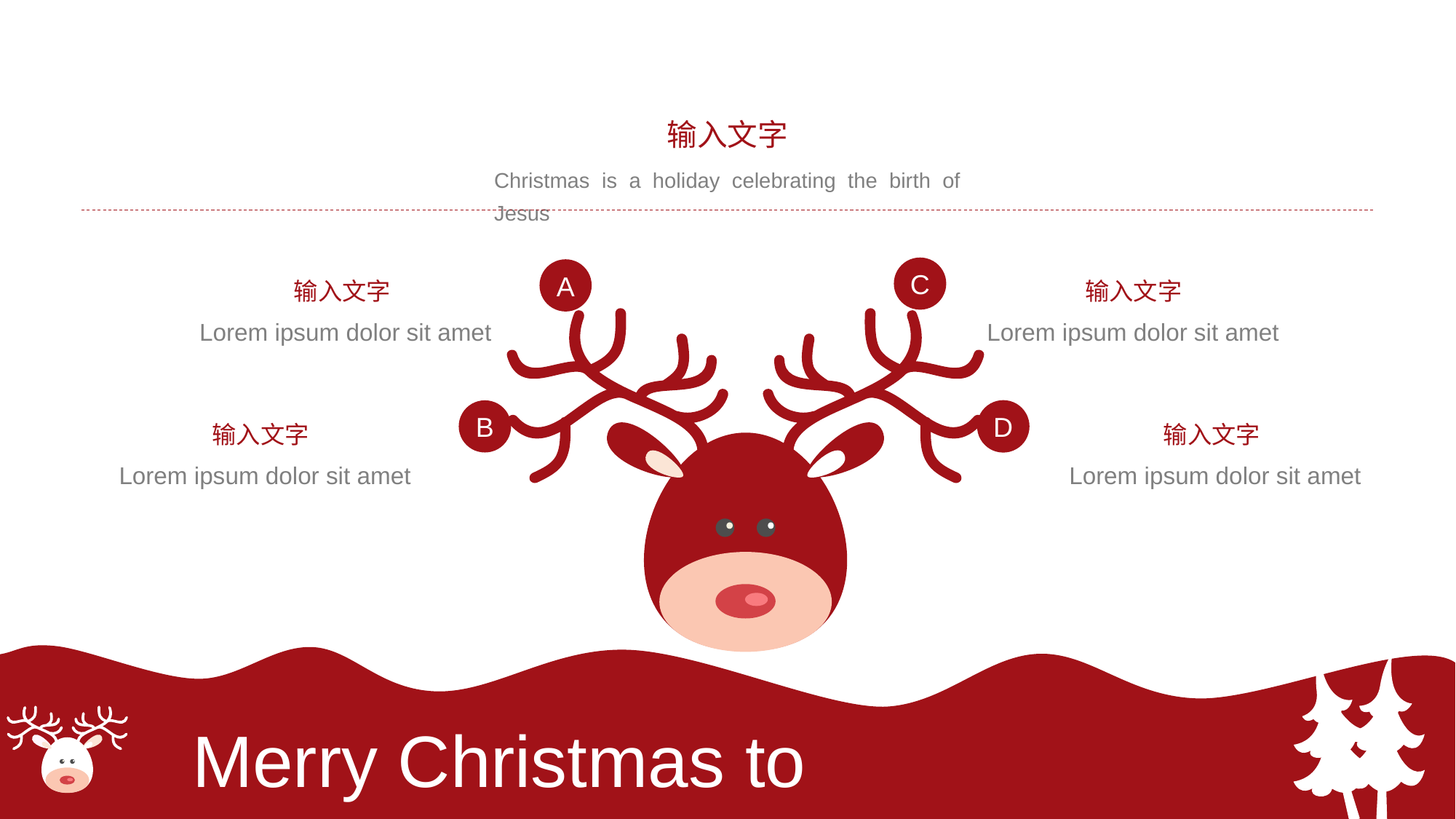

输入文字
Christmas is a holiday celebrating the birth of Jesus
输入文字
输入文字
C
A
Lorem ipsum dolor sit amet
Lorem ipsum dolor sit amet

输入文字
输入文字
D
B
Lorem ipsum dolor sit amet
Lorem ipsum dolor sit amet

Merry Christmas to You